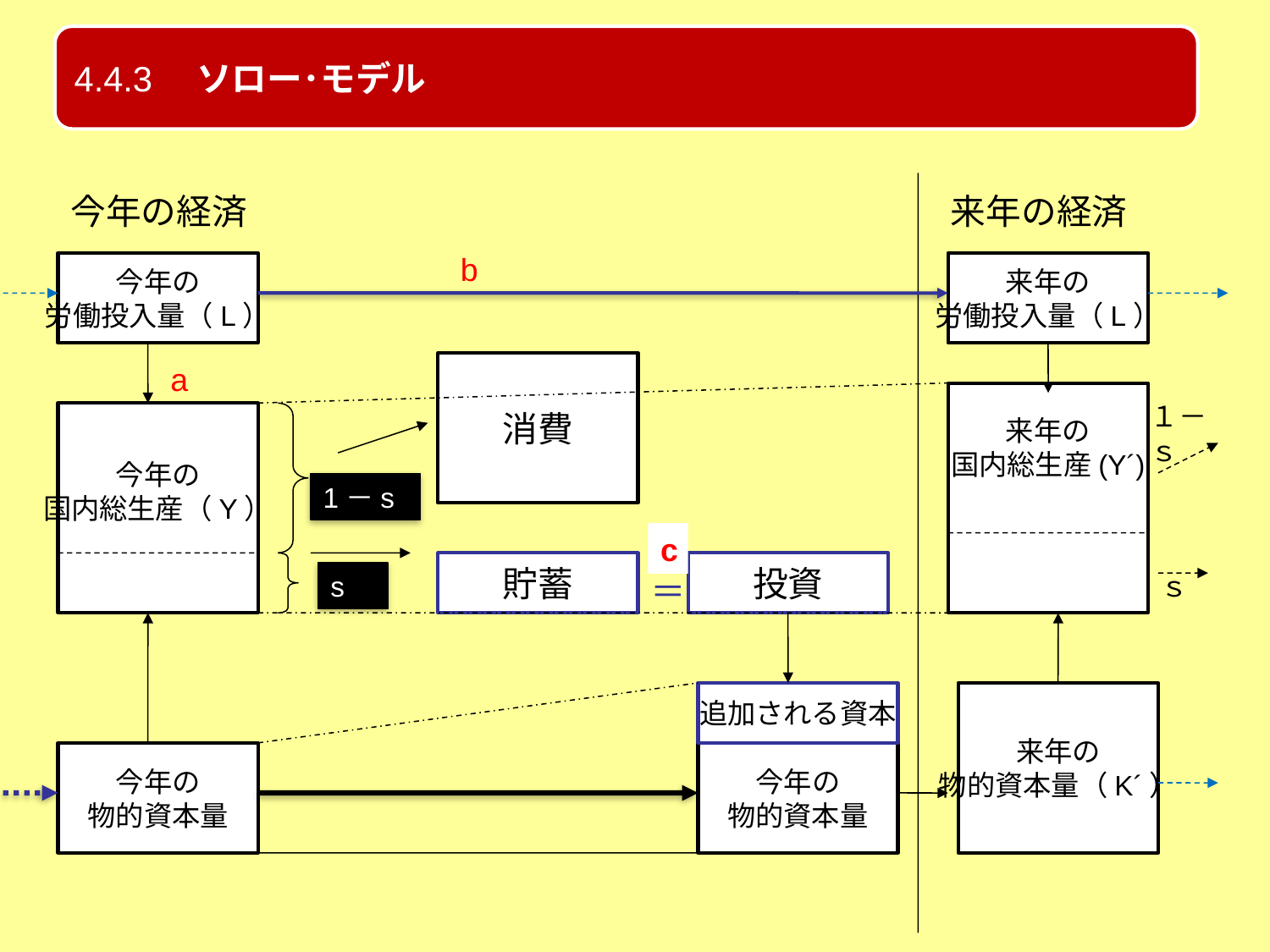

4.4.3　ソロー･モデル

今年の経済
来年の経済
b
今年の
労働投入量（L）
来年の
労働投入量（L）

a
消費

来年の
国内総生産(Y´)

１－ｓ

今年の
国内総生産（Y）

1－s
c

貯蓄
投資
s
＝
ｓ

追加される資本
来年の
物的資本量（K´）
今年の
物的資本量
今年の
物的資本量